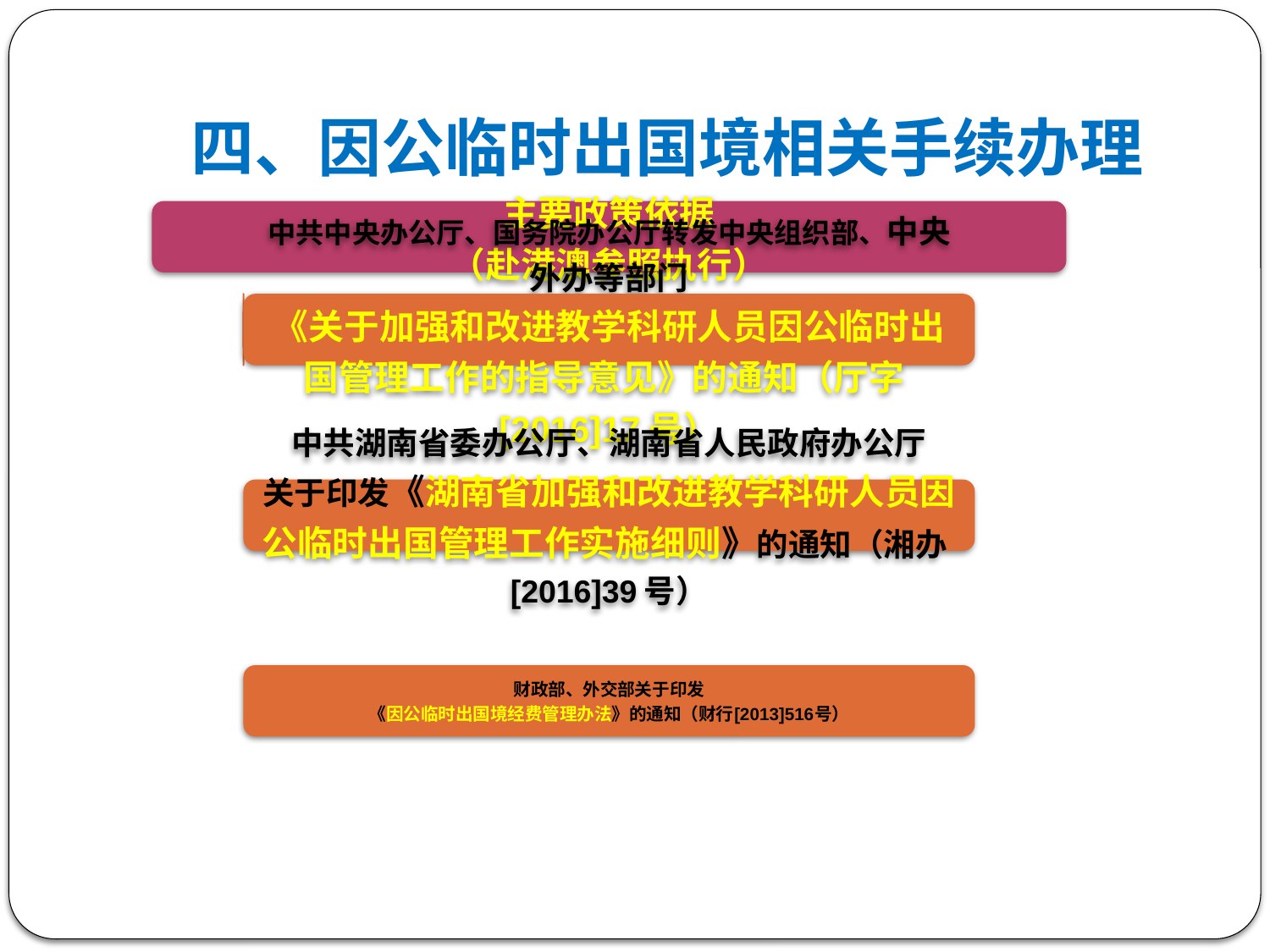

# 四、因公临时出国境相关手续办理
主要政策依据
（赴港澳参照执行）
《关于加强和改进教学科研人员因公临时出国管理工作的指导意见》的通知（厅字[2016]17号）
中共湖南省委办公厅、湖南省人民政府办公厅
关于印发《湖南省加强和改进教学科研人员因公临时出国管理工作实施细则》的通知（湘办[2016]39号）
财政部、外交部关于印发
《因公临时出国境经费管理办法》的通知（财行[2013]516号）